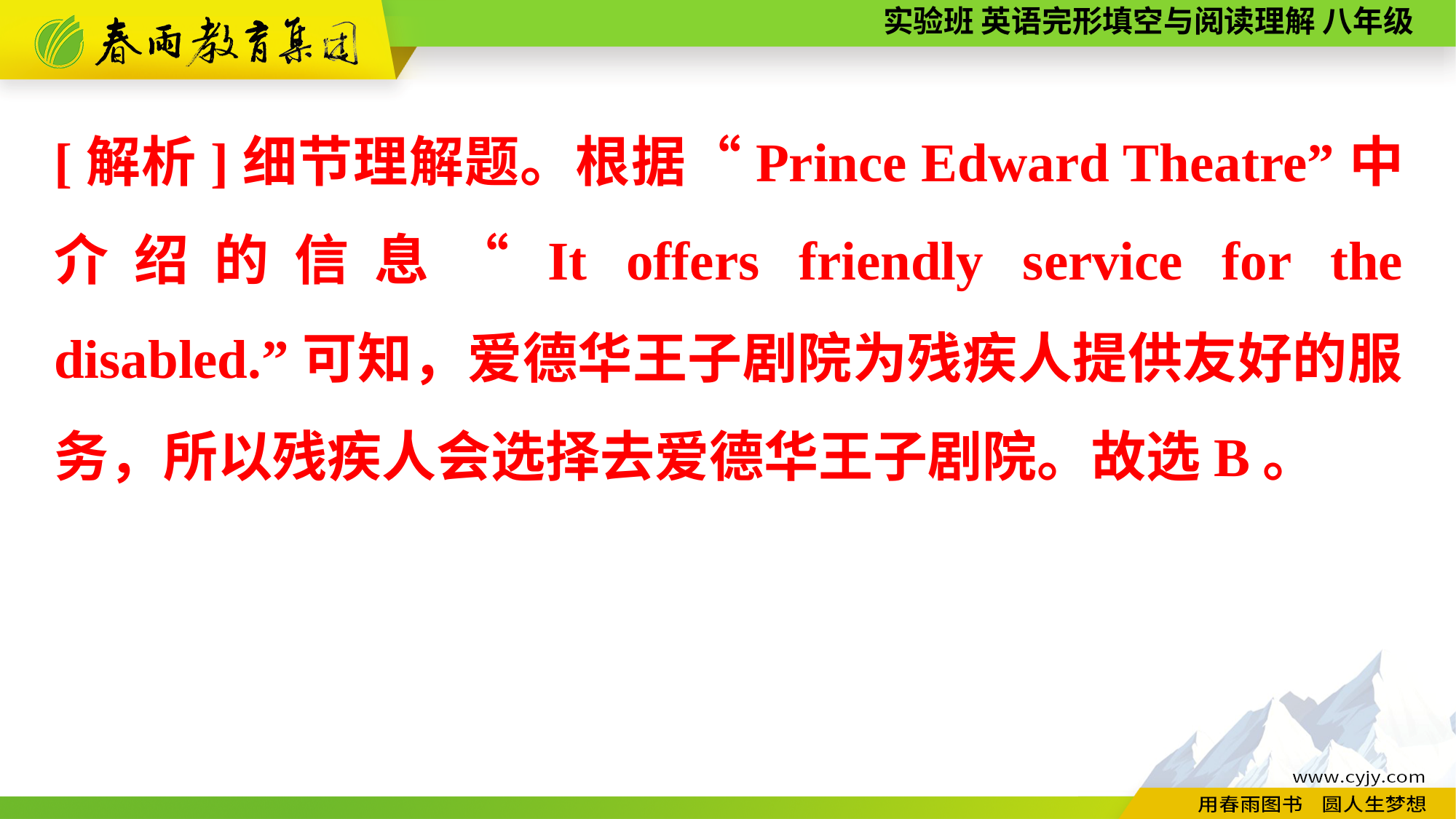

[解析]细节理解题。根据“Prince Edward Theatre”中介绍的信息“It offers friendly service for the disabled.”可知，爱德华王子剧院为残疾人提供友好的服务，所以残疾人会选择去爱德华王子剧院。故选B。